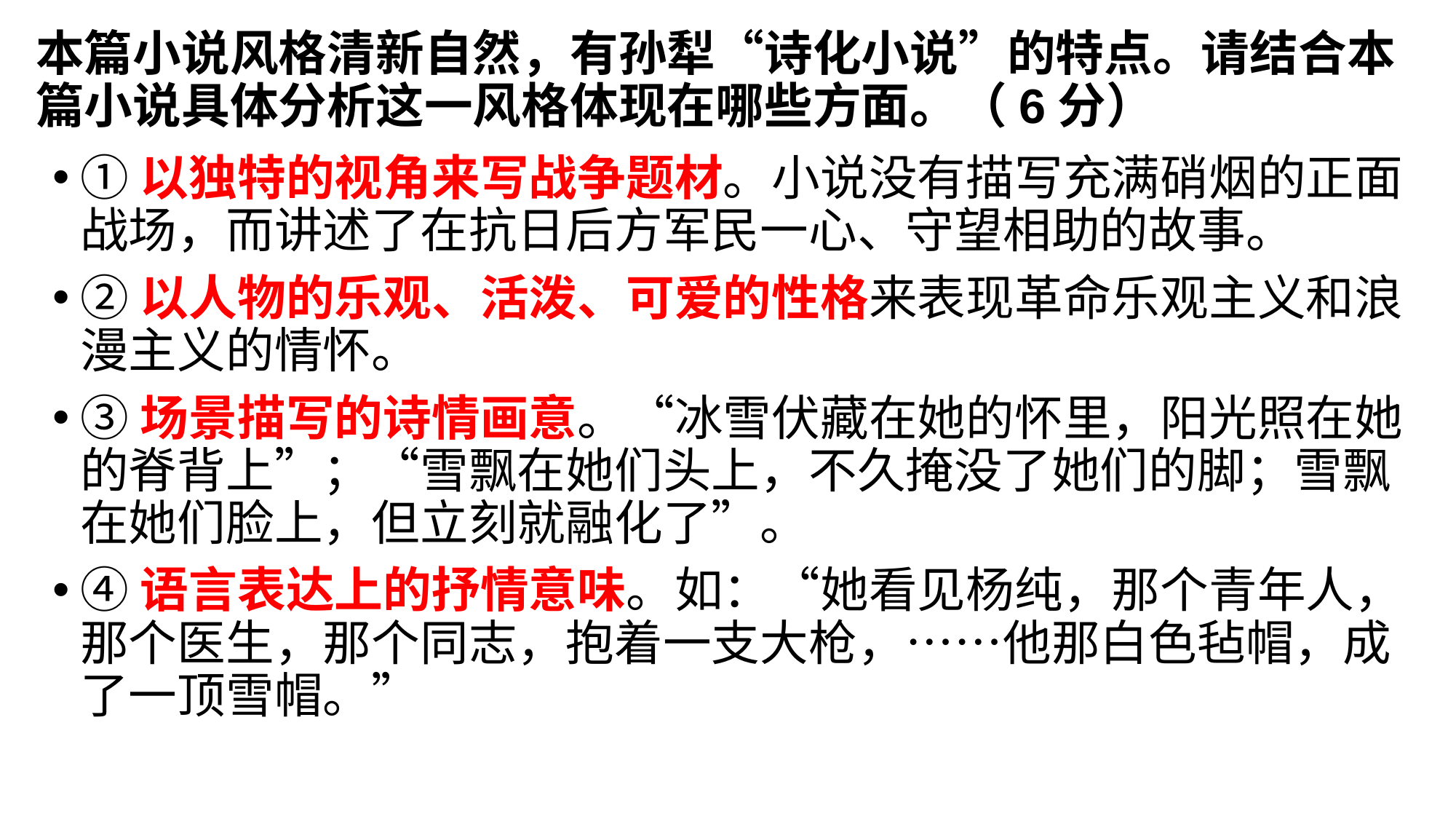

# 本篇小说风格清新自然，有孙犁“诗化小说”的特点。请结合本篇小说具体分析这一风格体现在哪些方面。（6分）
①以独特的视角来写战争题材。小说没有描写充满硝烟的正面战场，而讲述了在抗日后方军民一心、守望相助的故事。
②以人物的乐观、活泼、可爱的性格来表现革命乐观主义和浪漫主义的情怀。
③场景描写的诗情画意。“冰雪伏藏在她的怀里，阳光照在她的脊背上”；“雪飘在她们头上，不久掩没了她们的脚；雪飘在她们脸上，但立刻就融化了”。
④语言表达上的抒情意味。如：“她看见杨纯，那个青年人，那个医生，那个同志，抱着一支大枪，……他那白色毡帽，成了一顶雪帽。”